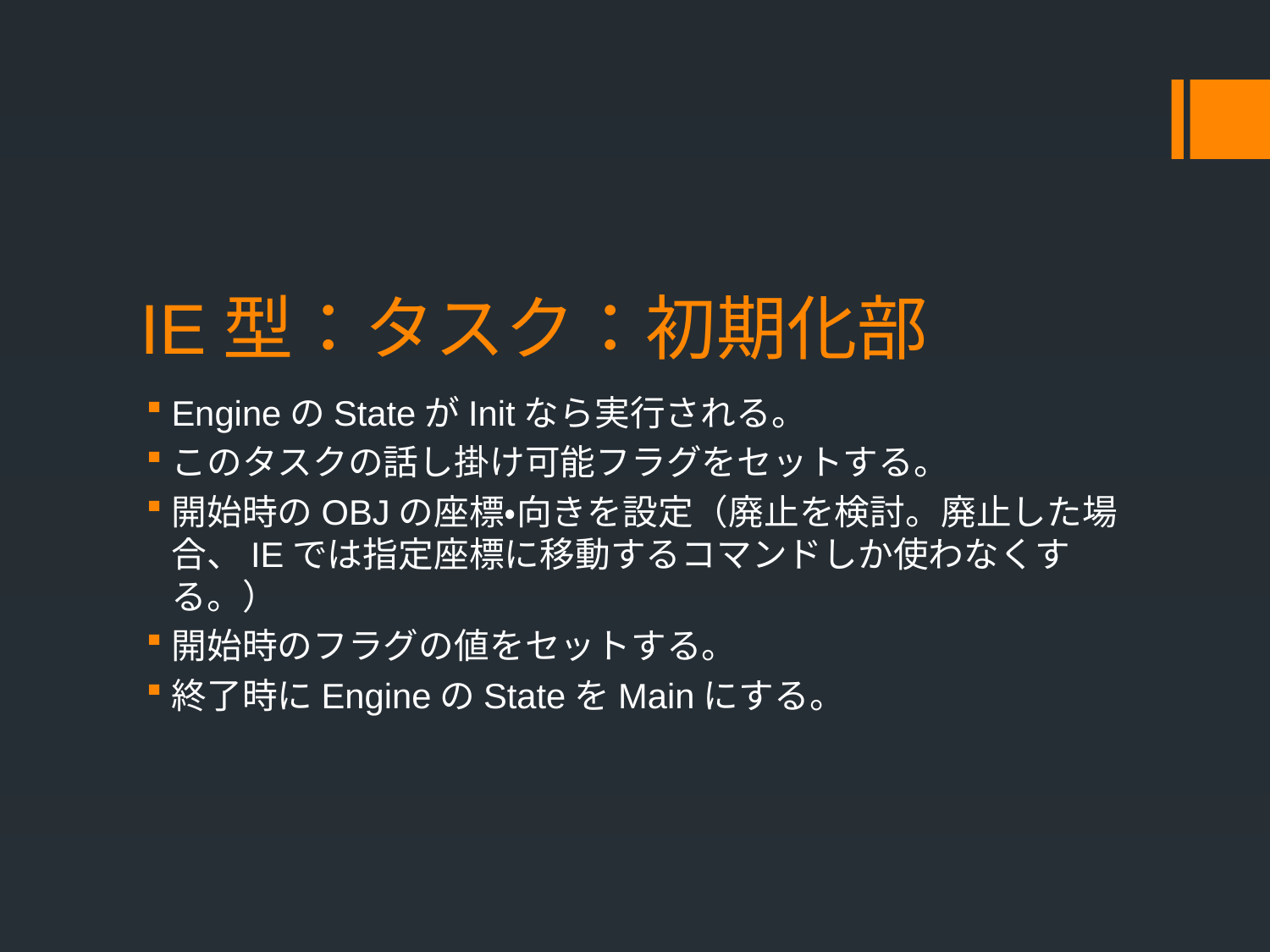

# IE型：タスク：初期化部
EngineのStateがInitなら実行される。
このタスクの話し掛け可能フラグをセットする。
開始時のOBJの座標・向きを設定（廃止を検討。廃止した場合、IEでは指定座標に移動するコマンドしか使わなくする。）
開始時のフラグの値をセットする。
終了時にEngineのStateをMainにする。